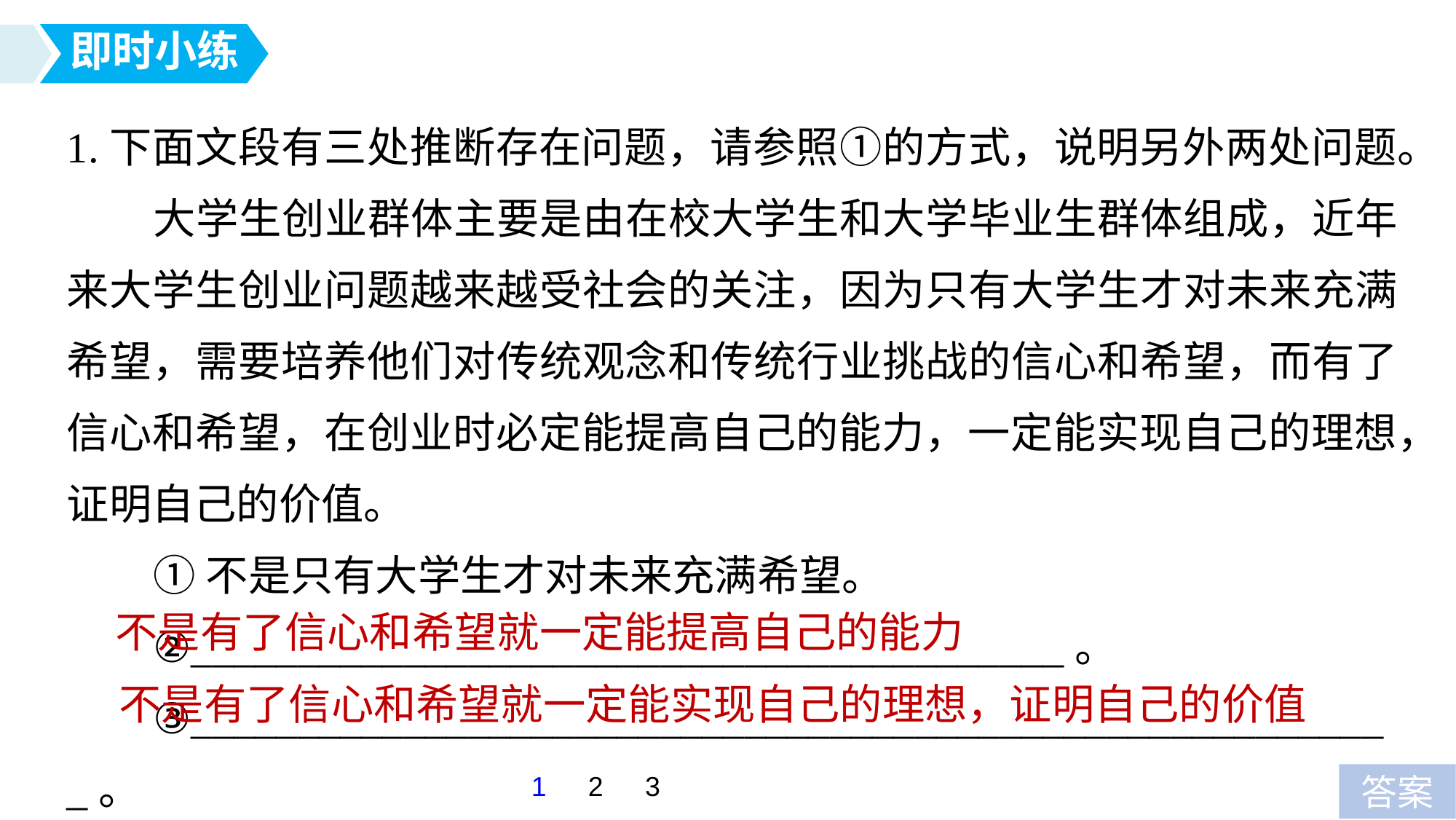

即时小练

1.下面文段有三处推断存在问题，请参照①的方式，说明另外两处问题。
大学生创业群体主要是由在校大学生和大学毕业生群体组成，近年来大学生创业问题越来越受社会的关注，因为只有大学生才对未来充满希望，需要培养他们对传统观念和传统行业挑战的信心和希望，而有了信心和希望，在创业时必定能提高自己的能力，一定能实现自己的理想，证明自己的价值。
①不是只有大学生才对未来充满希望。
②_________________________________________。
③_________________________________________________________。
不是有了信心和希望就一定能提高自己的能力
不是有了信心和希望就一定能实现自己的理想，证明自己的价值
1
2
3
答案